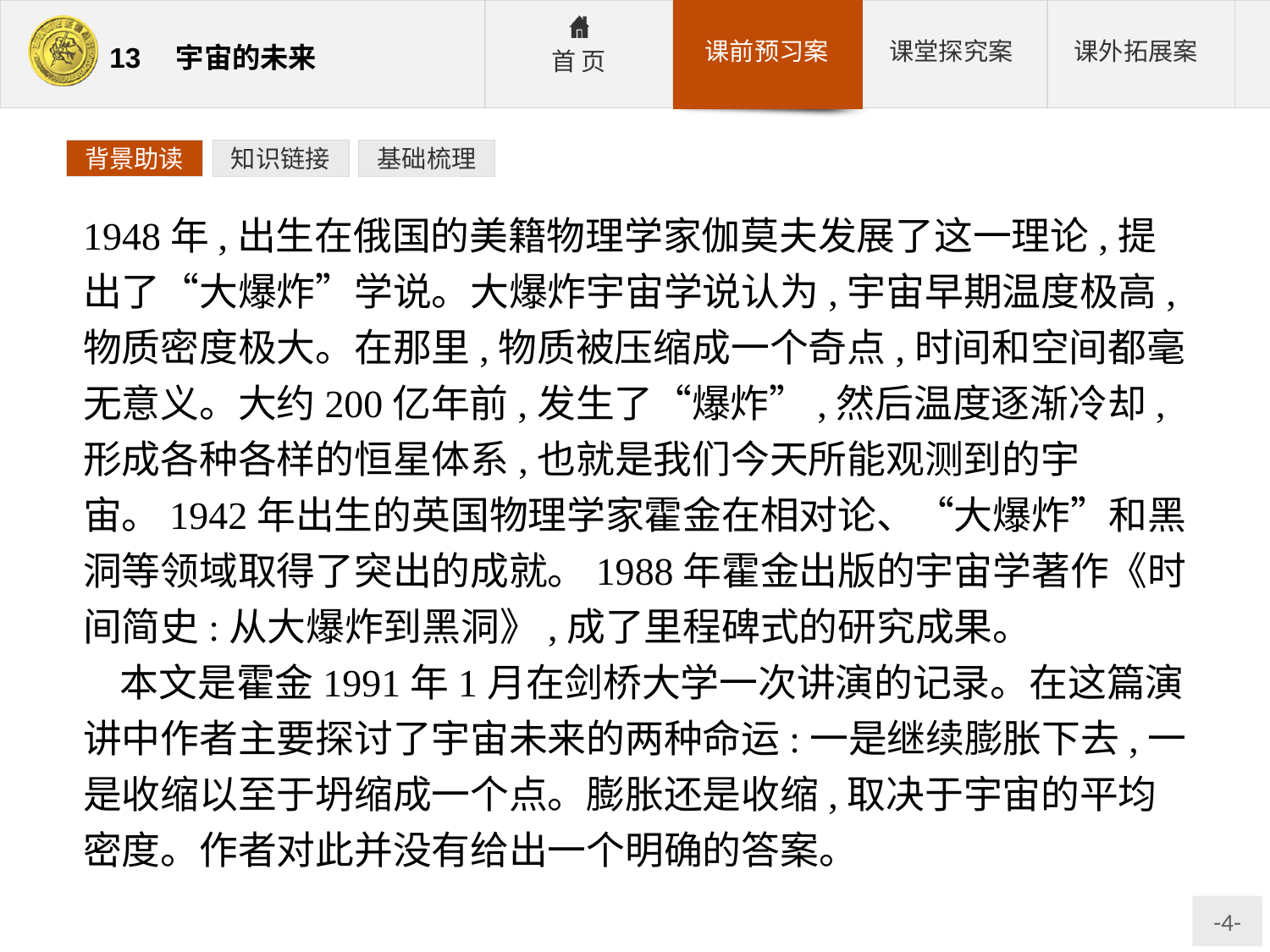

背景助读
知识链接
基础梳理
1948年,出生在俄国的美籍物理学家伽莫夫发展了这一理论,提出了“大爆炸”学说。大爆炸宇宙学说认为,宇宙早期温度极高,物质密度极大。在那里,物质被压缩成一个奇点,时间和空间都毫无意义。大约200亿年前,发生了“爆炸”,然后温度逐渐冷却,形成各种各样的恒星体系,也就是我们今天所能观测到的宇宙。1942年出生的英国物理学家霍金在相对论、“大爆炸”和黑洞等领域取得了突出的成就。1988年霍金出版的宇宙学著作《时间简史:从大爆炸到黑洞》,成了里程碑式的研究成果。
本文是霍金1991年1月在剑桥大学一次讲演的记录。在这篇演讲中作者主要探讨了宇宙未来的两种命运:一是继续膨胀下去,一是收缩以至于坍缩成一个点。膨胀还是收缩,取决于宇宙的平均密度。作者对此并没有给出一个明确的答案。